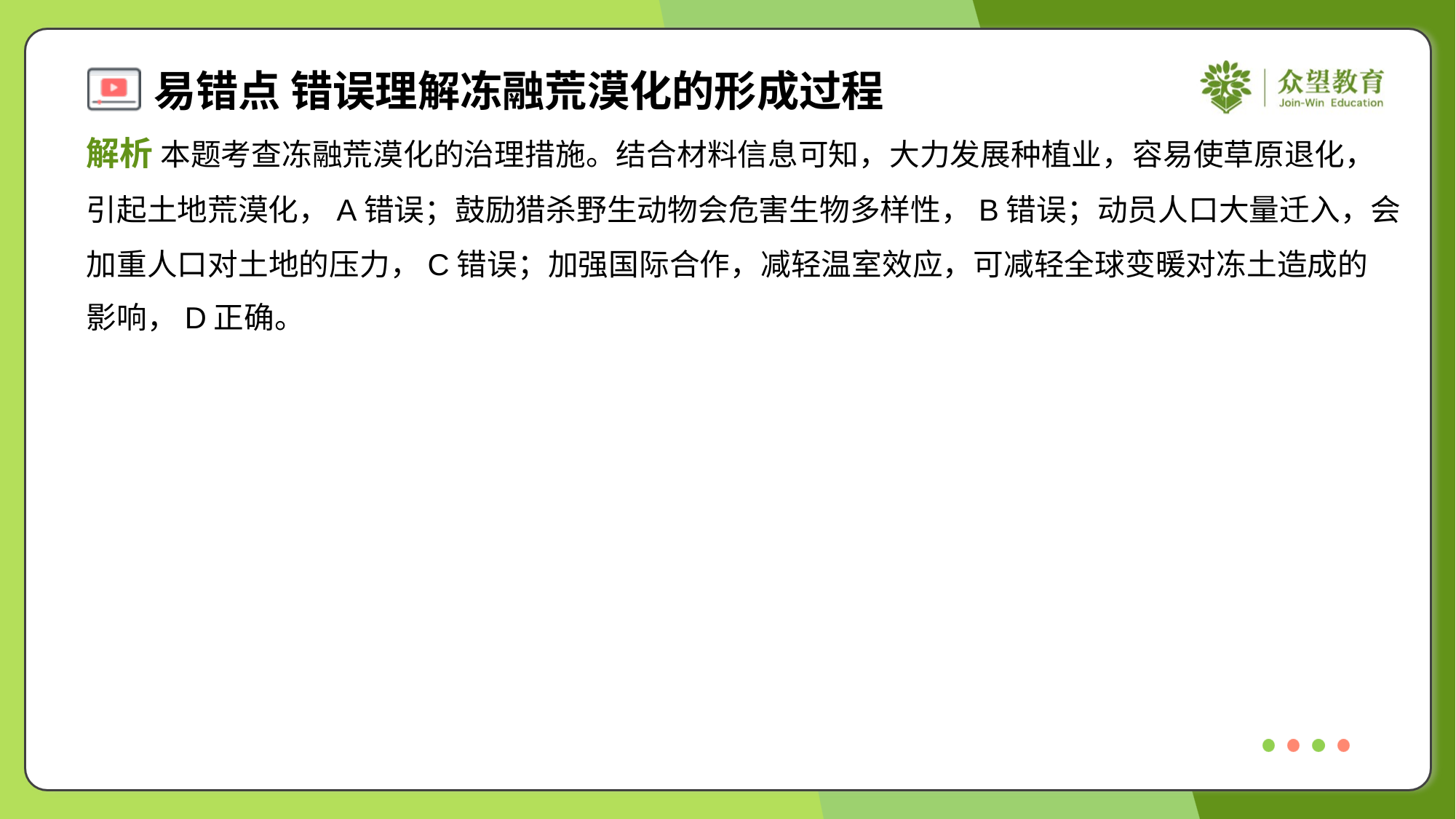

解析 本题考查冻融荒漠化的治理措施。结合材料信息可知，大力发展种植业，容易使草原退化，
引起土地荒漠化，A错误；鼓励猎杀野生动物会危害生物多样性，B错误；动员人口大量迁入，会
加重人口对土地的压力，C错误；加强国际合作，减轻温室效应，可减轻全球变暖对冻土造成的
影响，D正确。